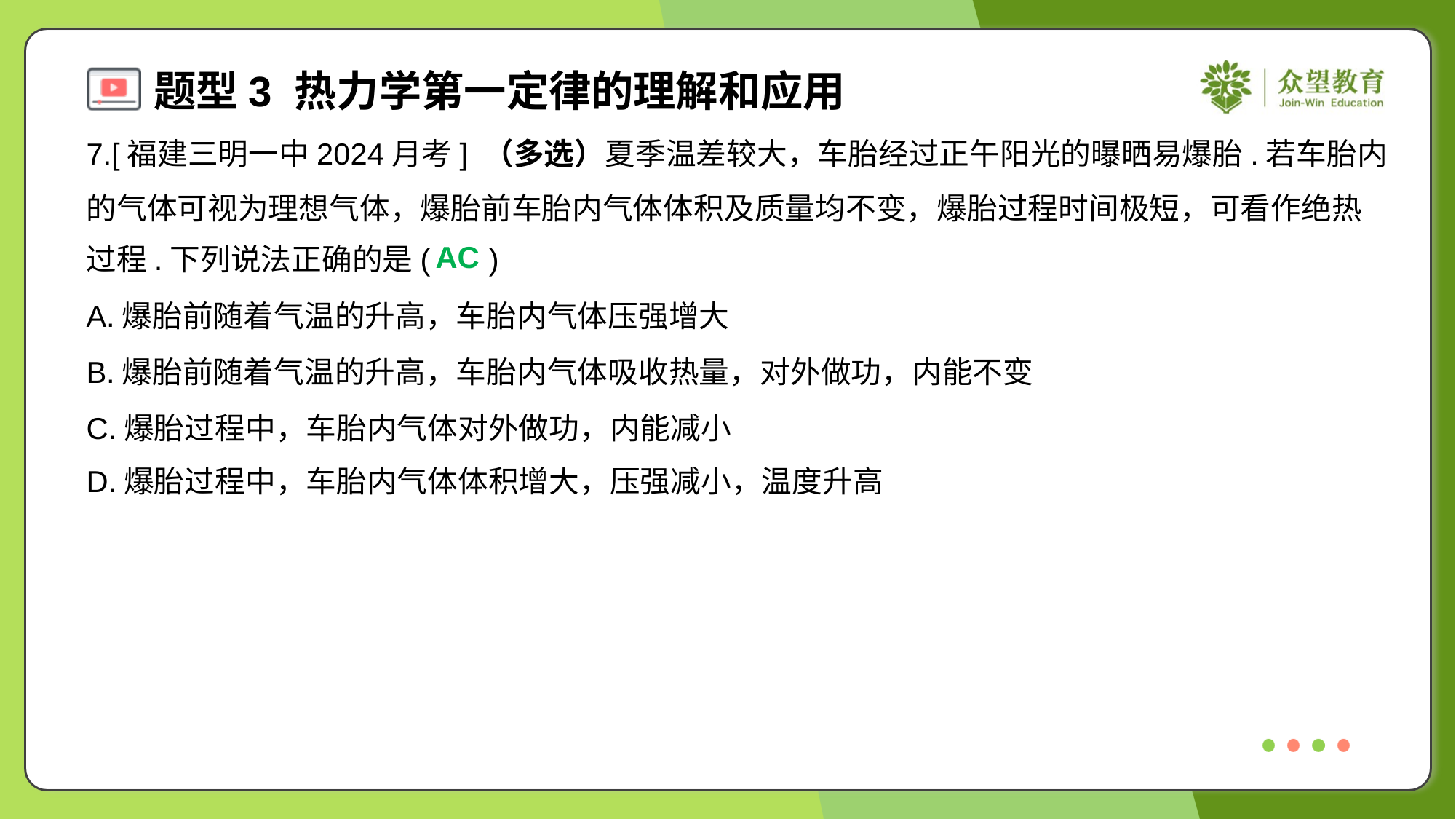

7.[福建三明一中2024月考] （多选）夏季温差较大，车胎经过正午阳光的曝晒易爆胎.若车胎内
的气体可视为理想气体，爆胎前车胎内气体体积及质量均不变，爆胎过程时间极短，可看作绝热
过程.下列说法正确的是(       )
AC
A.爆胎前随着气温的升高，车胎内气体压强增大
B.爆胎前随着气温的升高，车胎内气体吸收热量，对外做功，内能不变
C.爆胎过程中，车胎内气体对外做功，内能减小
D.爆胎过程中，车胎内气体体积增大，压强减小，温度升高